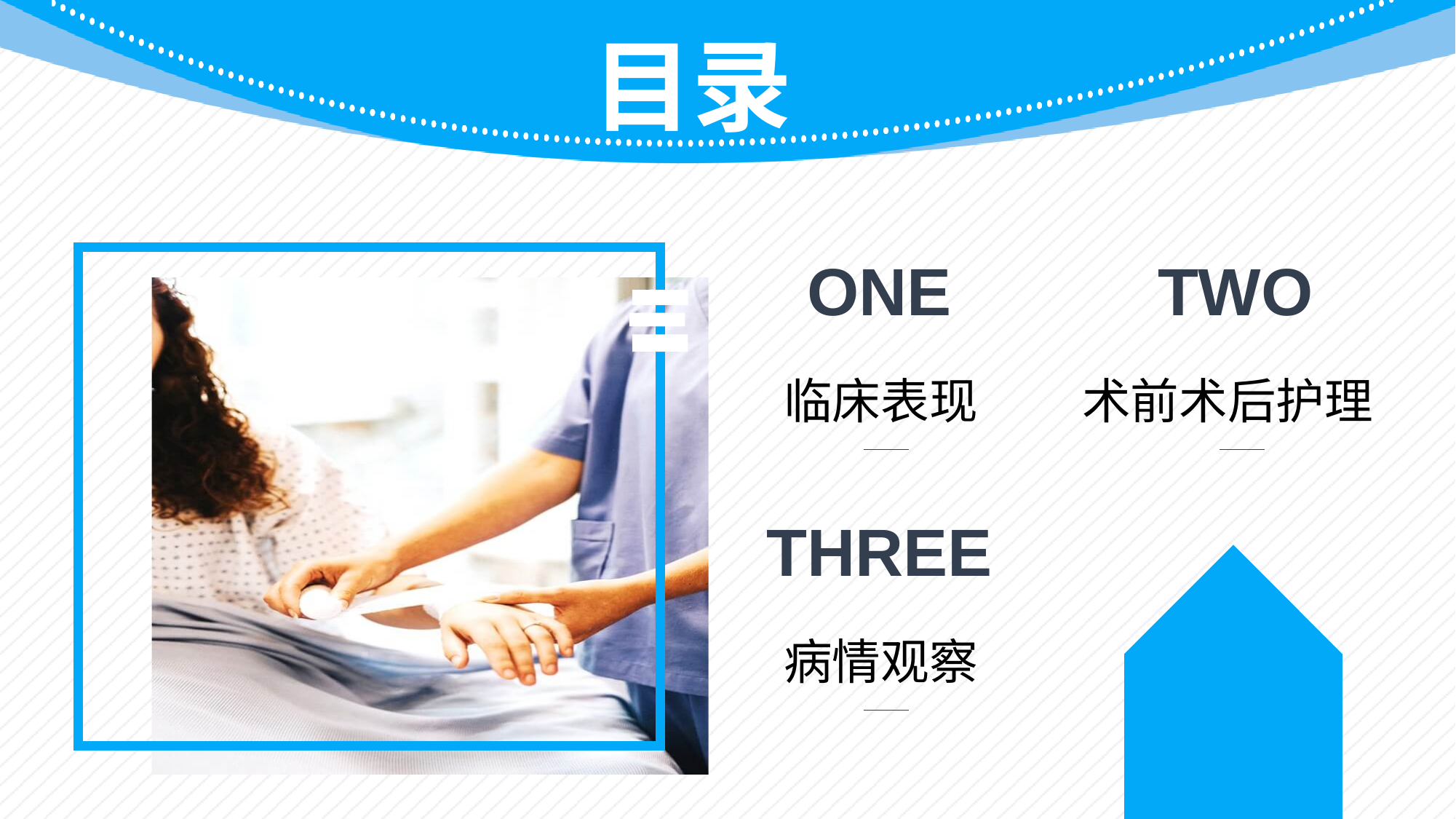

目录

ONE
临床表现
TWO
术前术后护理

THREE
病情观察